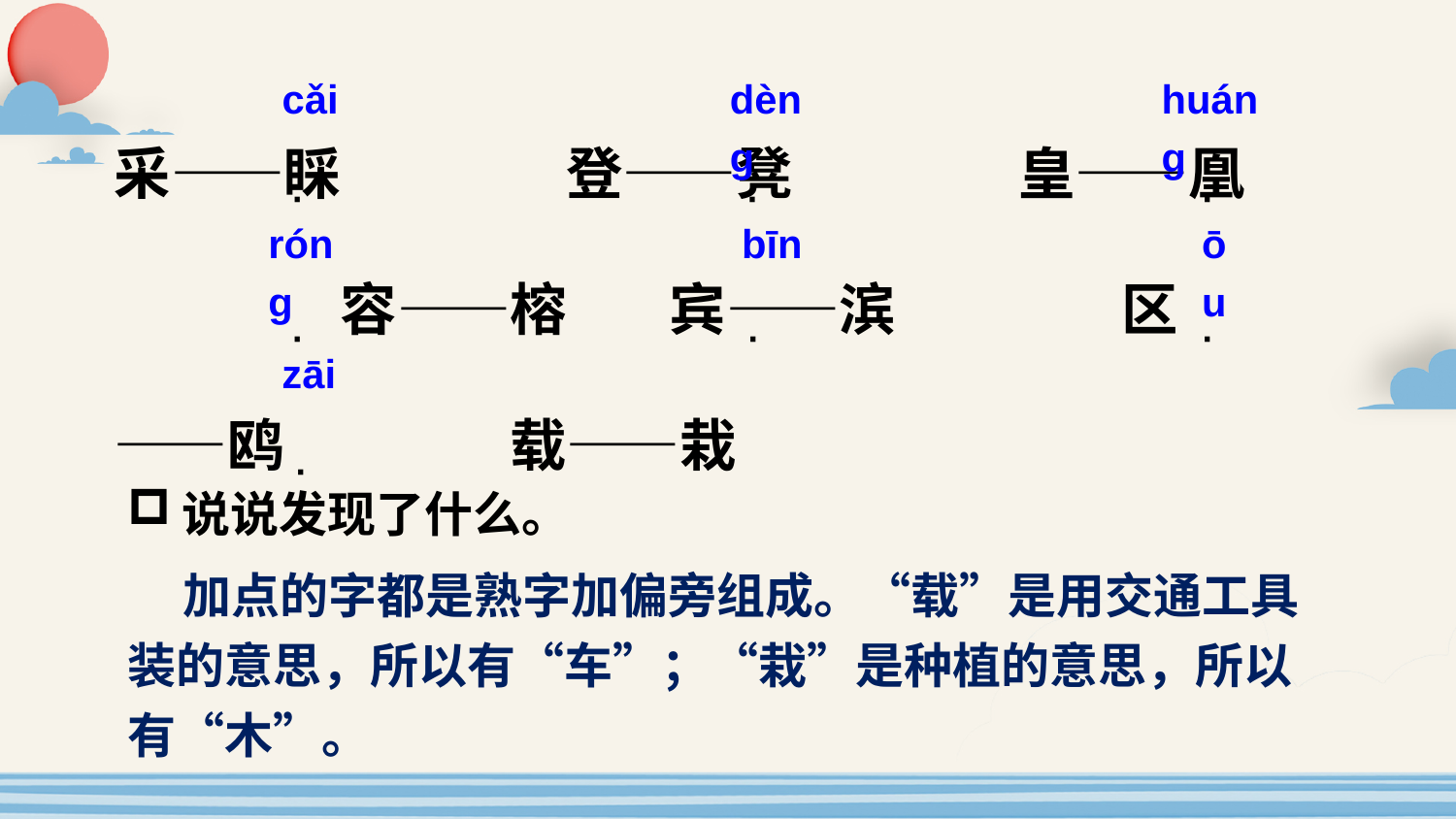

cǎi
dènɡ
huánɡ
采——睬　　　　登——凳　　　　皇——凰　　　　容——榕        宾——滨　　　　区——鸥　　　　载——栽
·
·
·
rónɡ
bīn
ōu
·
·
·
zāi
·
说说发现了什么。
    加点的字都是熟字加偏旁组成。“载”是用交通工具装的意思，所以有“车”；“栽”是种植的意思，所以有“木”。